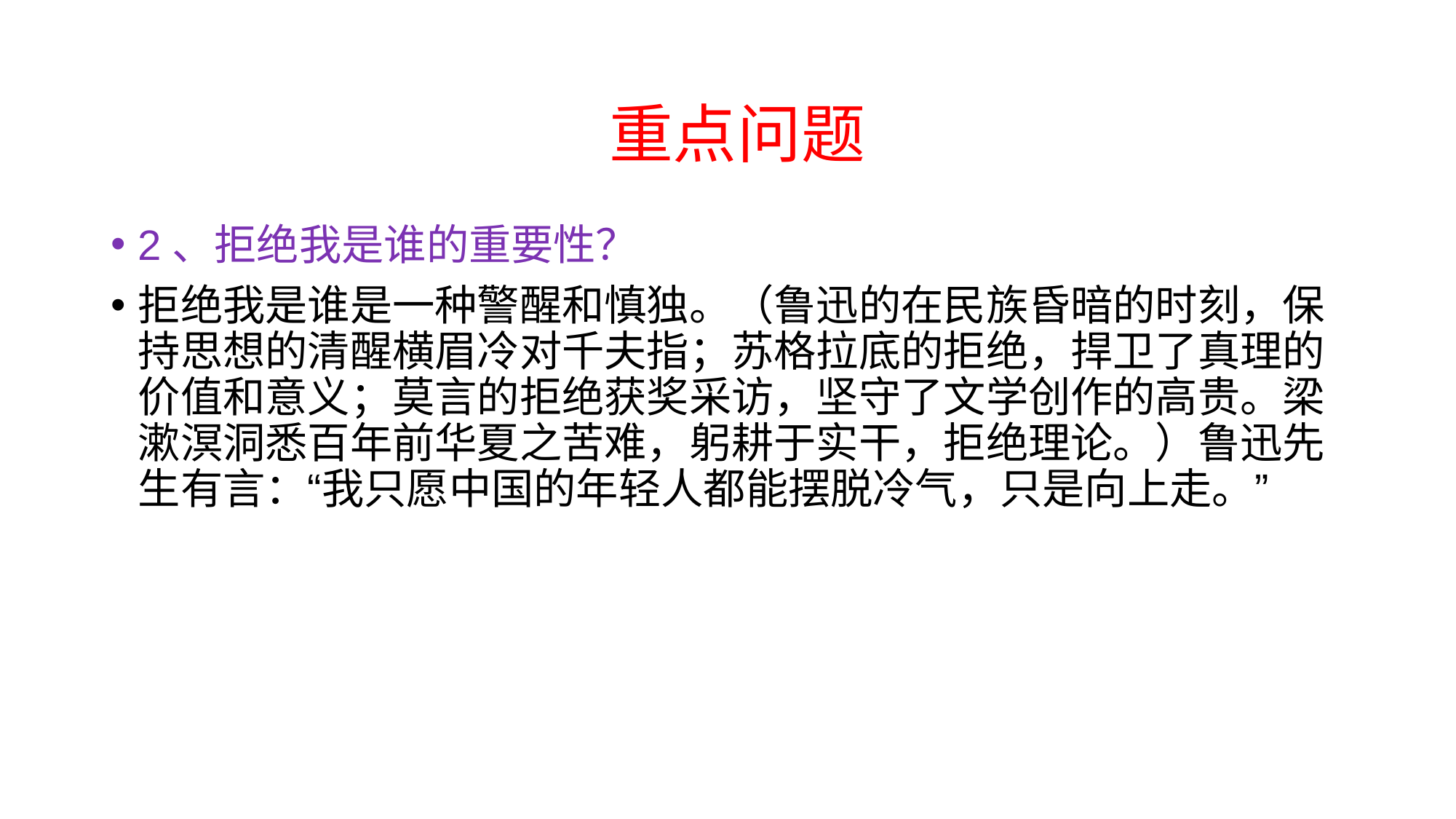

# 重点问题
2、拒绝我是谁的重要性？
拒绝我是谁是一种警醒和慎独。（鲁迅的在民族昏暗的时刻，保持思想的清醒横眉冷对千夫指；苏格拉底的拒绝，捍卫了真理的价值和意义；莫言的拒绝获奖采访，坚守了文学创作的高贵。梁漱溟洞悉百年前华夏之苦难，躬耕于实干，拒绝理论。）鲁迅先生有言：“我只愿中国的年轻人都能摆脱冷气，只是向上走。”